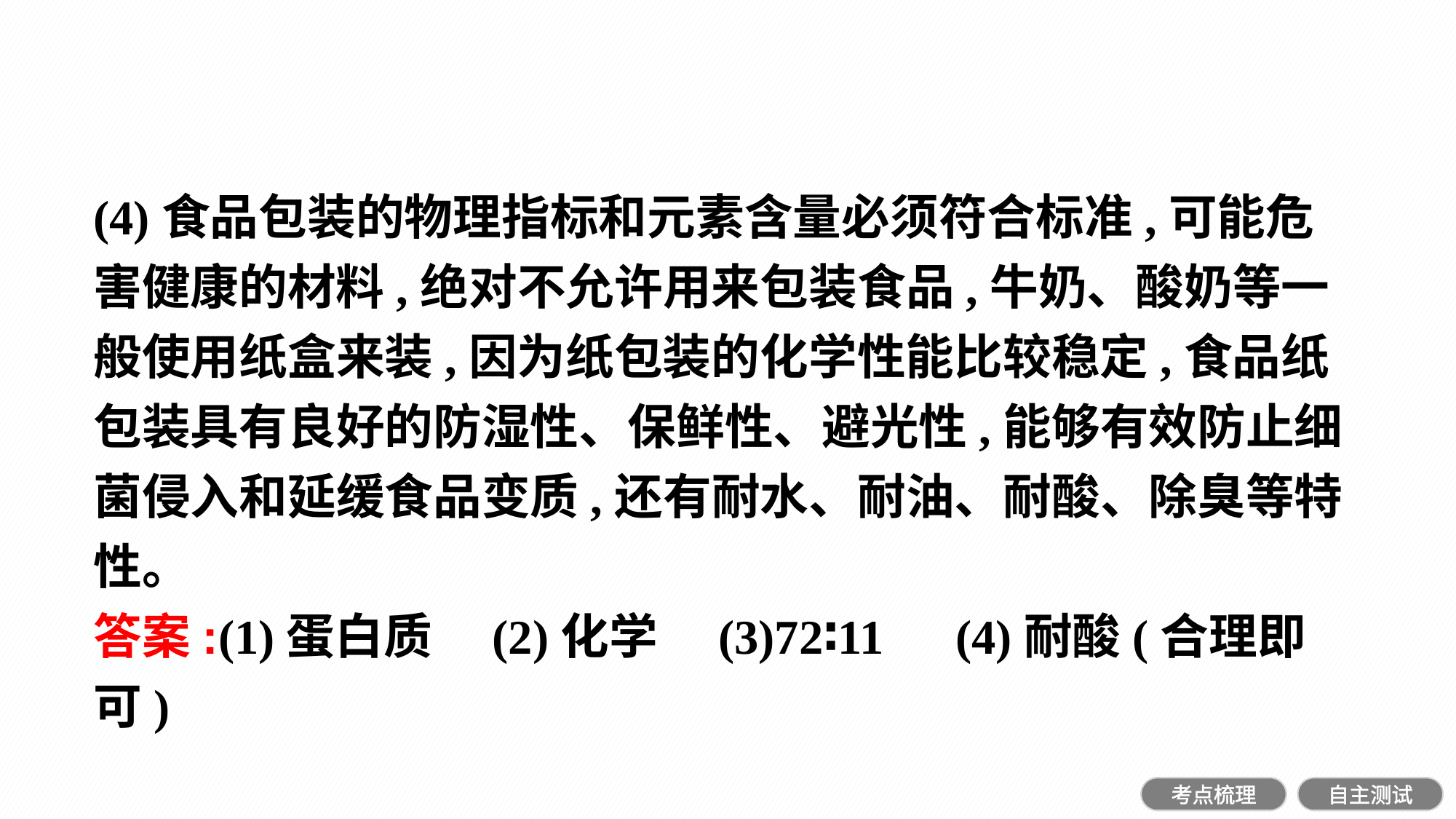

(4)食品包装的物理指标和元素含量必须符合标准,可能危害健康的材料,绝对不允许用来包装食品,牛奶、酸奶等一般使用纸盒来装,因为纸包装的化学性能比较稳定,食品纸包装具有良好的防湿性、保鲜性、避光性,能够有效防止细菌侵入和延缓食品变质,还有耐水、耐油、耐酸、除臭等特性。
答案:(1)蛋白质　(2)化学　(3)72∶11　(4)耐酸(合理即可)